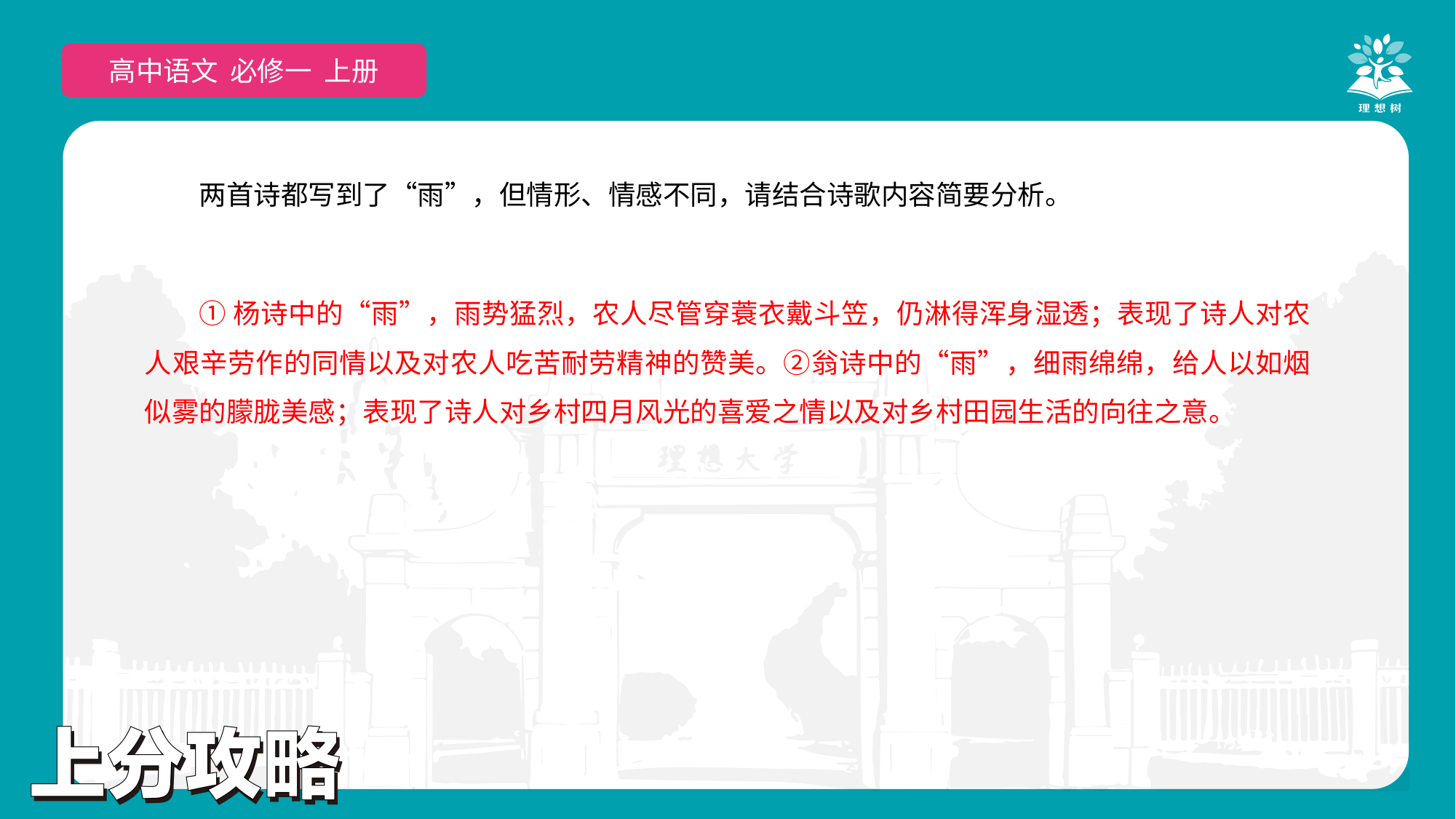

高中语文  必修一  上册
两首诗都写到了“雨”，但情形、情感不同，请结合诗歌内容简要分析。
①杨诗中的“雨”，雨势猛烈，农人尽管穿蓑衣戴斗笠，仍淋得浑身湿透；表现了诗人对农人艰辛劳作的同情以及对农人吃苦耐劳精神的赞美。②翁诗中的“雨”，细雨绵绵，给人以如烟似雾的朦胧美感；表现了诗人对乡村四月风光的喜爱之情以及对乡村田园生活的向往之意。